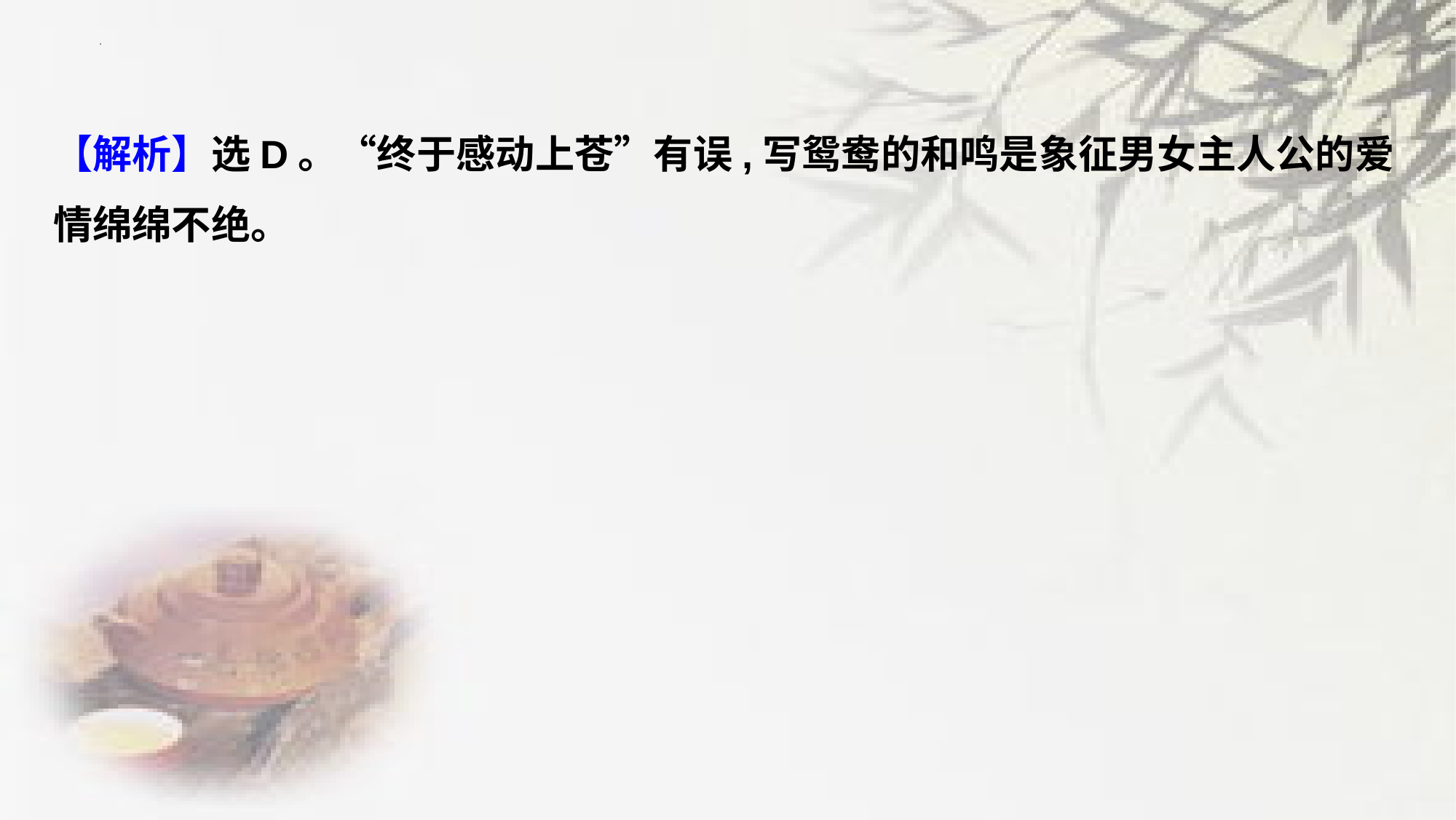

【解析】选D。“终于感动上苍”有误,写鸳鸯的和鸣是象征男女主人公的爱情绵绵不绝。